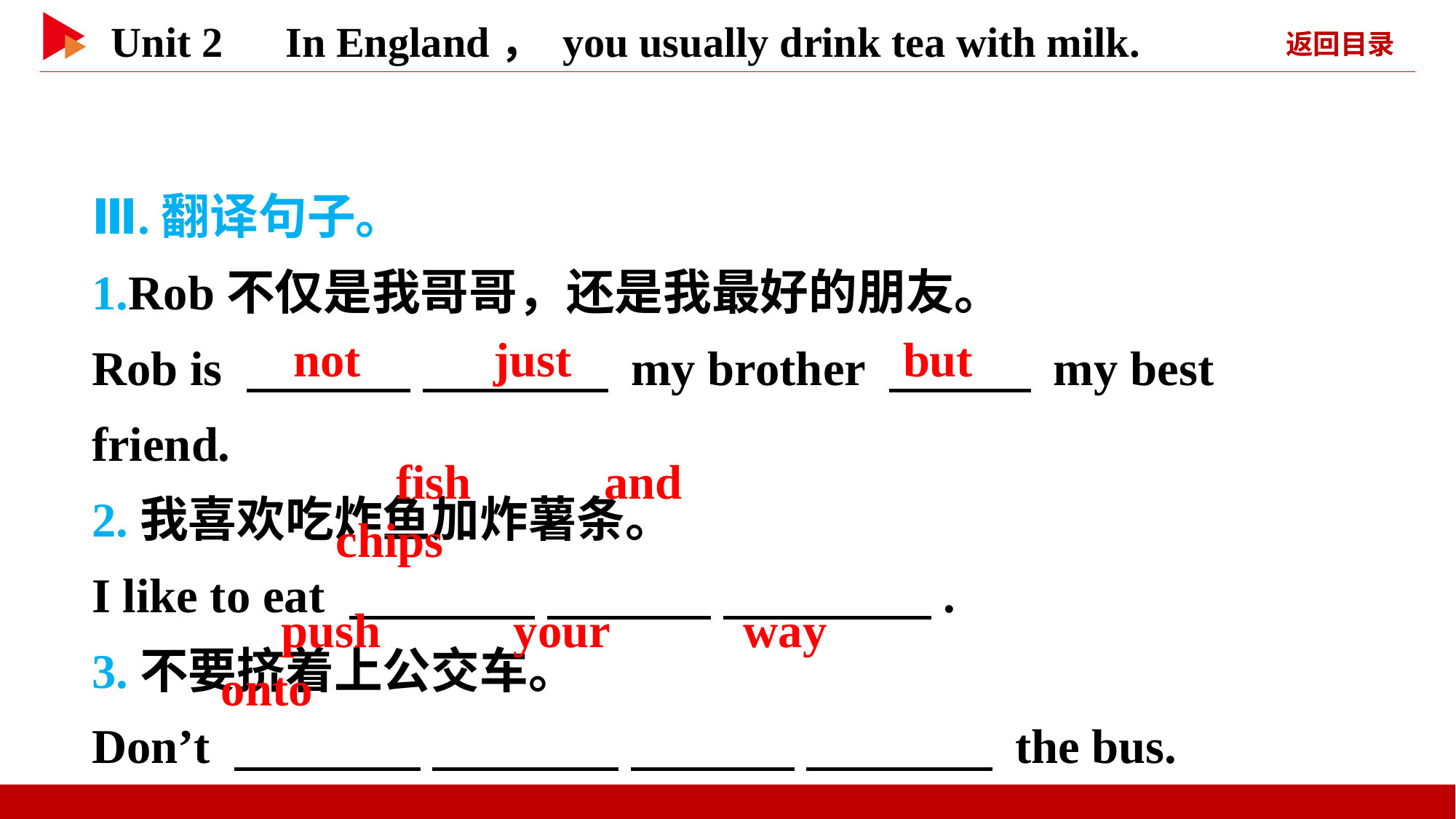

Ⅲ.翻译句子。
1.Rob不仅是我哥哥，还是我最好的朋友。
Rob is 　      　 　        　 my brother 　    　 my best friend.
2.我喜欢吃炸鱼加炸薯条。
I like to eat 　        　 　      　 　          　.
3.不要挤着上公交车。
Don’t 　        　 　        　 　      　 　        　 the bus.
　not　 　just
　but
　fish　 　and　 　chips
　push　 　your　 　way　 　onto